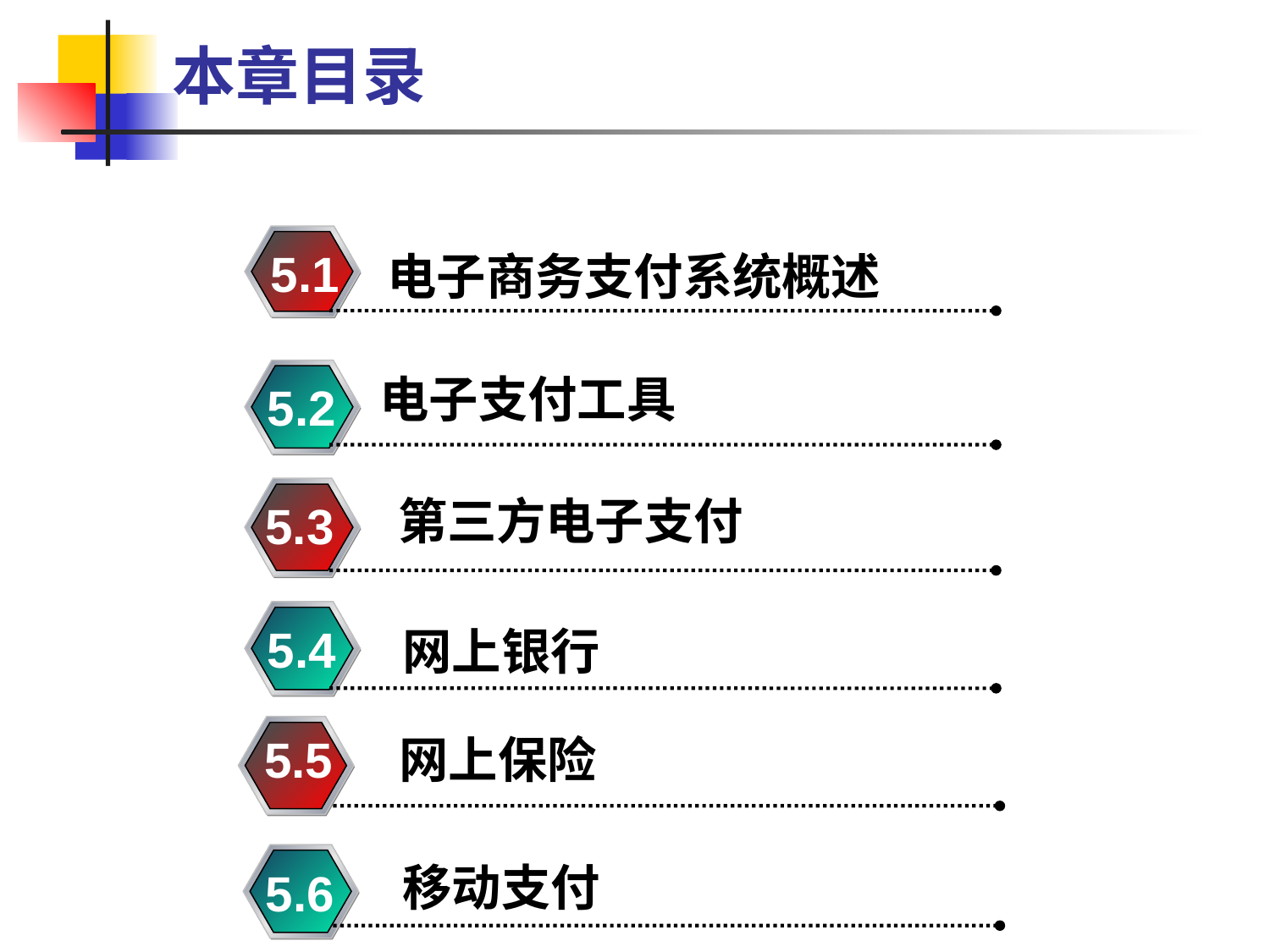

# 本章目录

5.1
电子商务支付系统概述

电子支付工具

5.2

第三方电子支付
5.3

5.4
网上银行

5.5
网上保险

移动支付
5.6